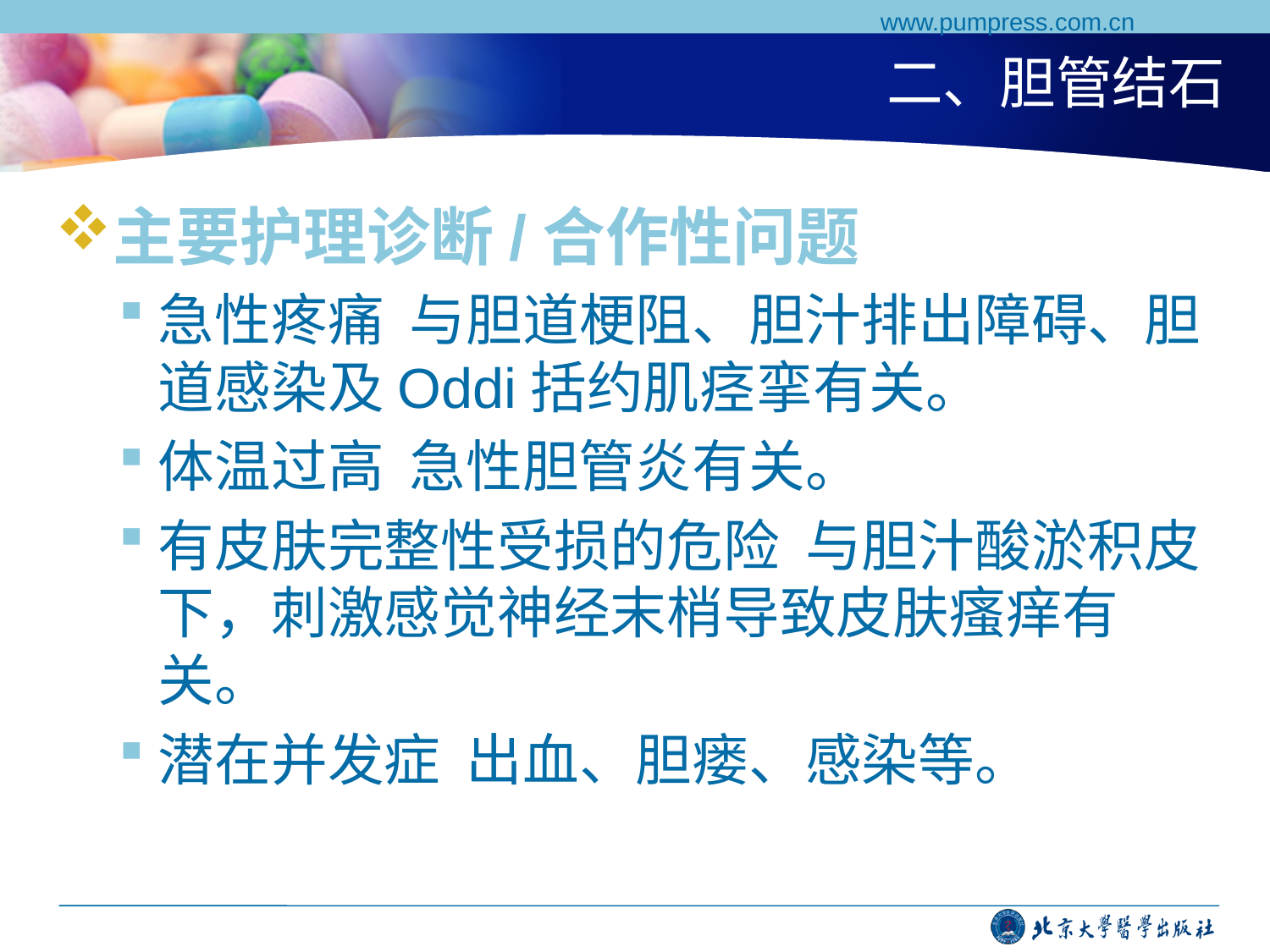

www.pumpress.com.cn
# 二、胆管结石
主要护理诊断/合作性问题
急性疼痛  与胆道梗阻、胆汁排出障碍、胆道感染及Oddi括约肌痉挛有关。
体温过高  急性胆管炎有关。
有皮肤完整性受损的危险  与胆汁酸淤积皮下，刺激感觉神经末梢导致皮肤瘙痒有关。
潜在并发症  出血、胆瘘、感染等。